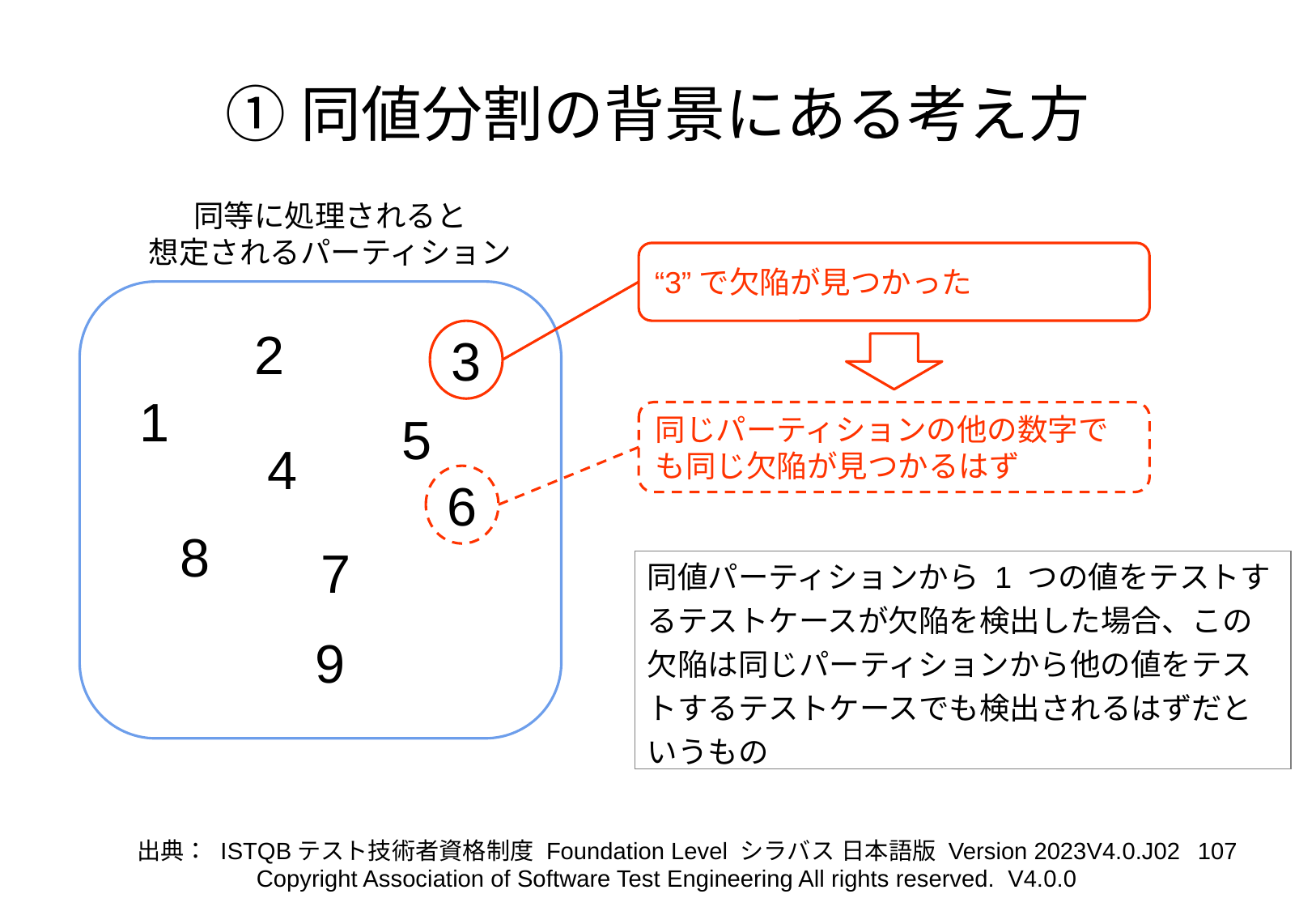

# ①同値分割の背景にある考え方
同等に処理されると
想定されるパーティション
“3”で欠陥が見つかった

2
3

1
5
同じパーティションの他の数字でも同じ欠陥が見つかるはず
4
6

8
7
同値パーティションから 1 つの値をテストするテストケースが欠陥を検出した場合、この欠陥は同じパーティションから他の値をテストするテストケースでも検出されるはずだというもの
9
107
出典： ISTQBテスト技術者資格制度 Foundation Level シラバス 日本語版 Version 2023V4.0.J02
Copyright Association of Software Test Engineering All rights reserved.  V4.0.0